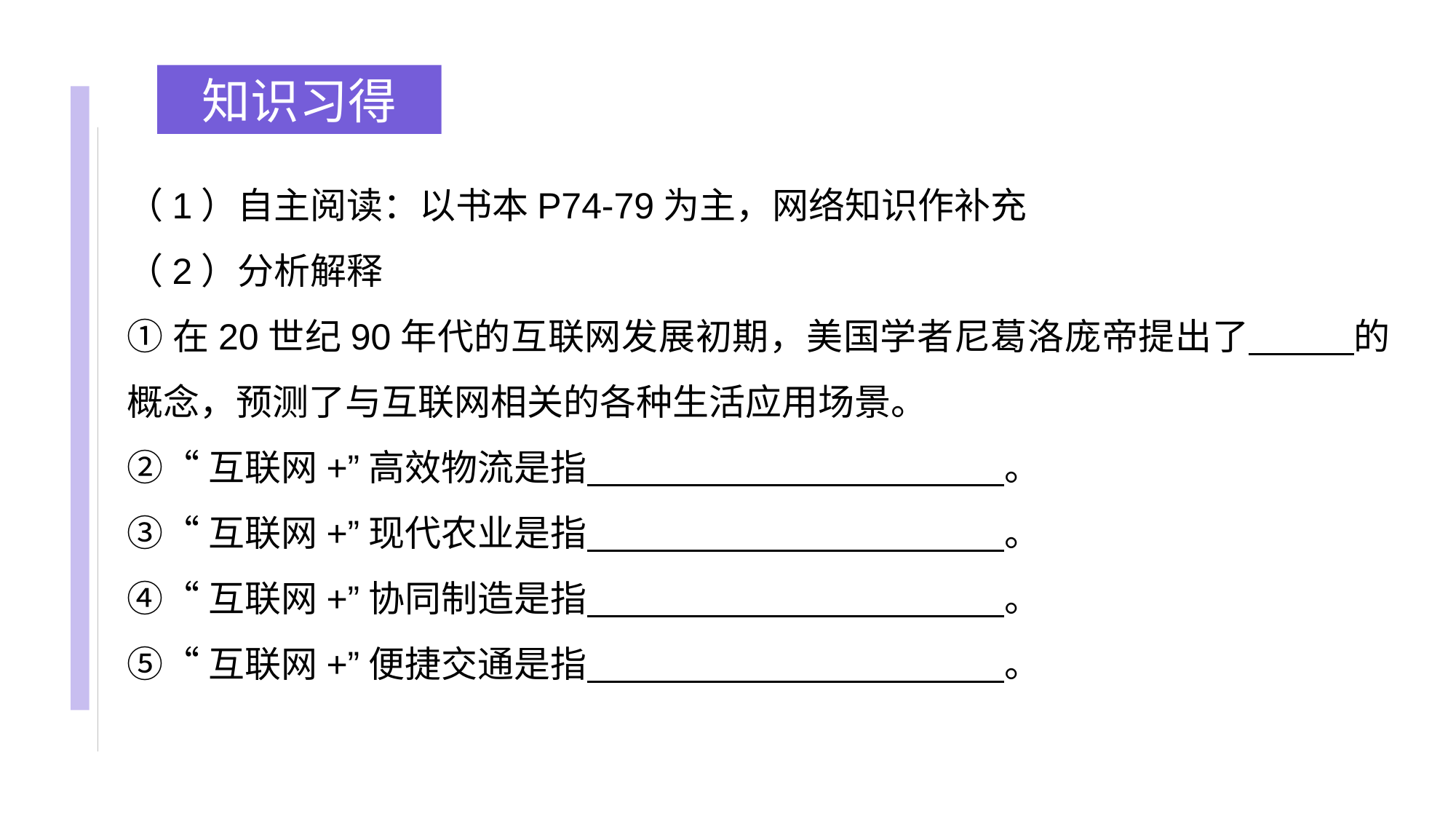

知识习得

（1）自主阅读：以书本P74-79为主，网络知识作补充
（2）分析解释
①在20世纪90年代的互联网发展初期，美国学者尼葛洛庞帝提出了            的概念，预测了与互联网相关的各种生活应用场景。
②“互联网+”高效物流是指                                                   。
③“互联网+”现代农业是指                                                   。
④“互联网+”协同制造是指                                                   。
⑤“互联网+”便捷交通是指                                                   。